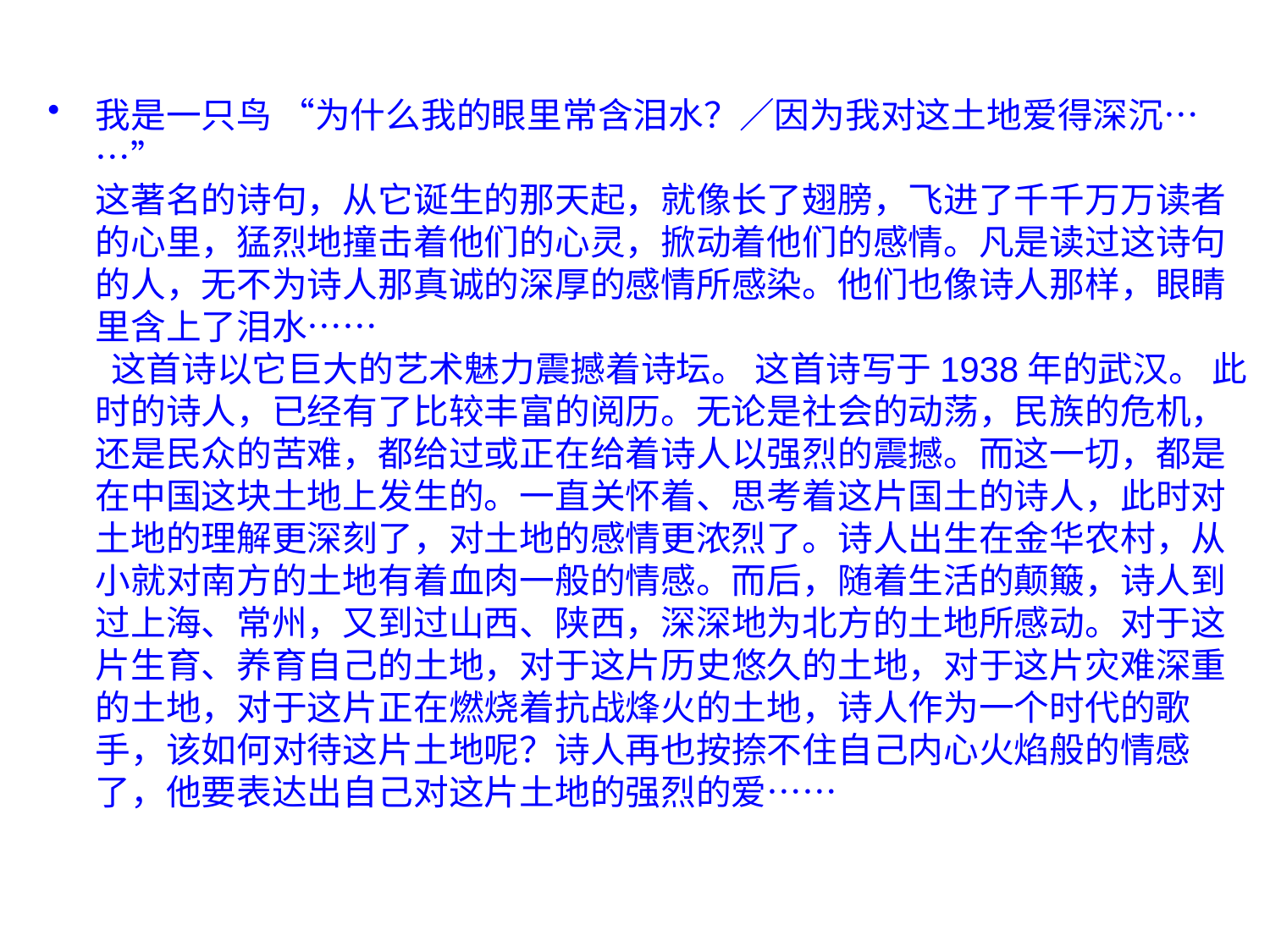

我是一只鸟 “为什么我的眼里常含泪水？／因为我对这土地爱得深沉……”
这著名的诗句，从它诞生的那天起，就像长了翅膀，飞进了千千万万读者的心里，猛烈地撞击着他们的心灵，掀动着他们的感情。凡是读过这诗句的人，无不为诗人那真诚的深厚的感情所感染。他们也像诗人那样，眼睛里含上了泪水……
  这首诗以它巨大的艺术魅力震撼着诗坛。 这首诗写于1938年的武汉。 此时的诗人，已经有了比较丰富的阅历。无论是社会的动荡，民族的危机，还是民众的苦难，都给过或正在给着诗人以强烈的震撼。而这一切，都是在中国这块土地上发生的。一直关怀着、思考着这片国土的诗人，此时对土地的理解更深刻了，对土地的感情更浓烈了。诗人出生在金华农村，从小就对南方的土地有着血肉一般的情感。而后，随着生活的颠簸，诗人到过上海、常州，又到过山西、陕西，深深地为北方的土地所感动。对于这片生育、养育自己的土地，对于这片历史悠久的土地，对于这片灾难深重的土地，对于这片正在燃烧着抗战烽火的土地，诗人作为一个时代的歌手，该如何对待这片土地呢？诗人再也按捺不住自己内心火焰般的情感了，他要表达出自己对这片土地的强烈的爱……